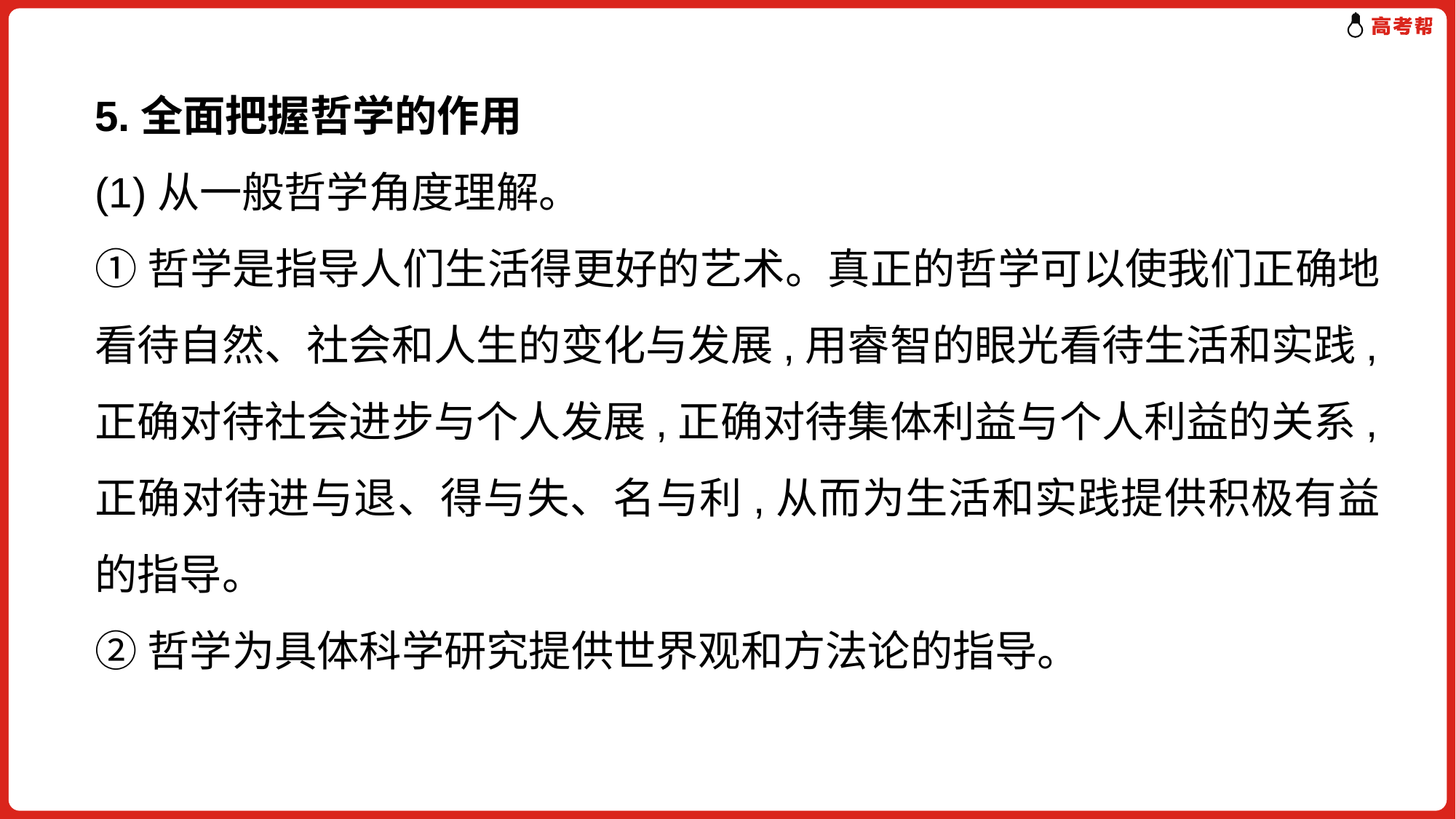

5.全面把握哲学的作用
(1)从一般哲学角度理解。
①哲学是指导人们生活得更好的艺术。真正的哲学可以使我们正确地看待自然、社会和人生的变化与发展,用睿智的眼光看待生活和实践,正确对待社会进步与个人发展,正确对待集体利益与个人利益的关系,正确对待进与退、得与失、名与利,从而为生活和实践提供积极有益的指导。
②哲学为具体科学研究提供世界观和方法论的指导。